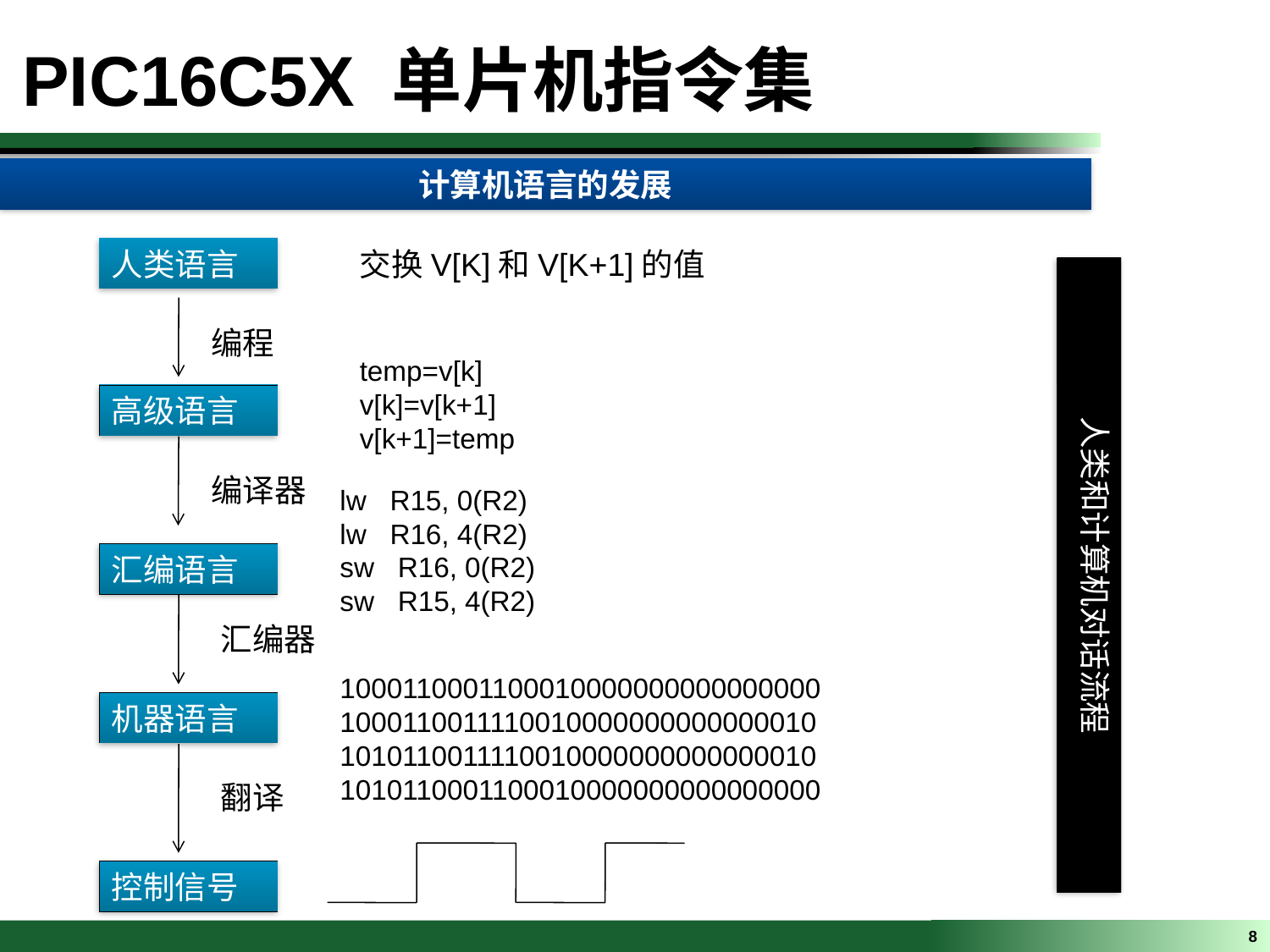

PIC16C5X 单片机指令集
计算机语言的发展
人类语言
交换V[K]和V[K+1]的值
人类和计算机对话流程
编程
temp=v[k]
v[k]=v[k+1]
v[k+1]=temp
高级语言
编译器
lw   R15, 0(R2)
lw   R16, 4(R2)
sw   R16, 0(R2)
sw   R15, 4(R2)
汇编语言
汇编器
1000110001100010000000000000000
1000110011110010000000000000010
1010110011110010000000000000010
1010110001100010000000000000000
机器语言
翻译
控制信号
8